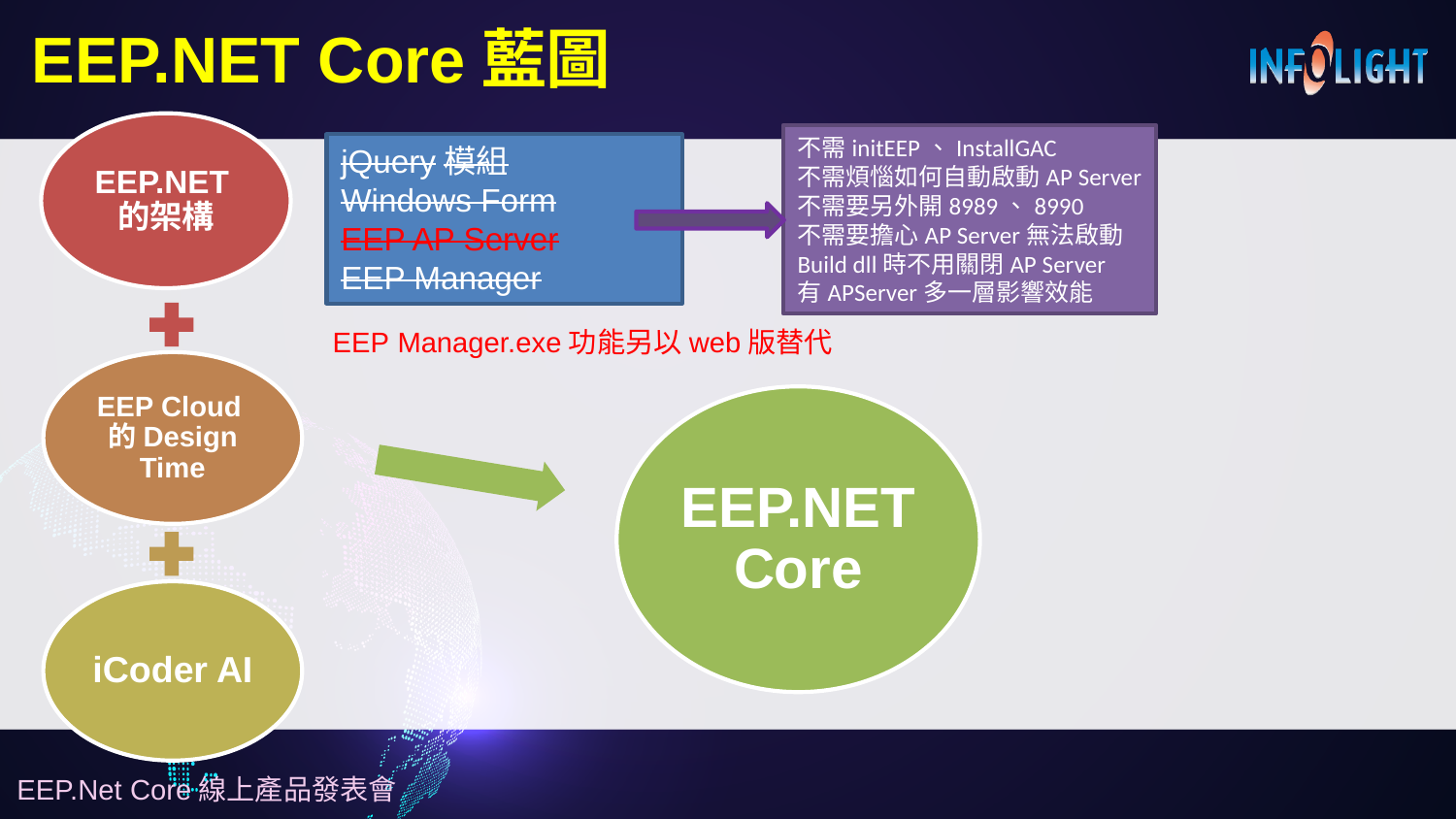

# EEP.NET Core藍圖
EEP.NET的架構

EEP Cloud的Design Time

iCoder AI

EEP.NET Core
不需initEEP、InstallGAC
不需煩惱如何自動啟動AP Server
不需要另外開8989、8990
不需要擔心AP Server無法啟動
Build dll時不用關閉AP Server
有APServer多一層影響效能
jQuery模組
Windows Form
EEP AP Server
EEP Manager

EEP Manager.exe功能另以web版替代